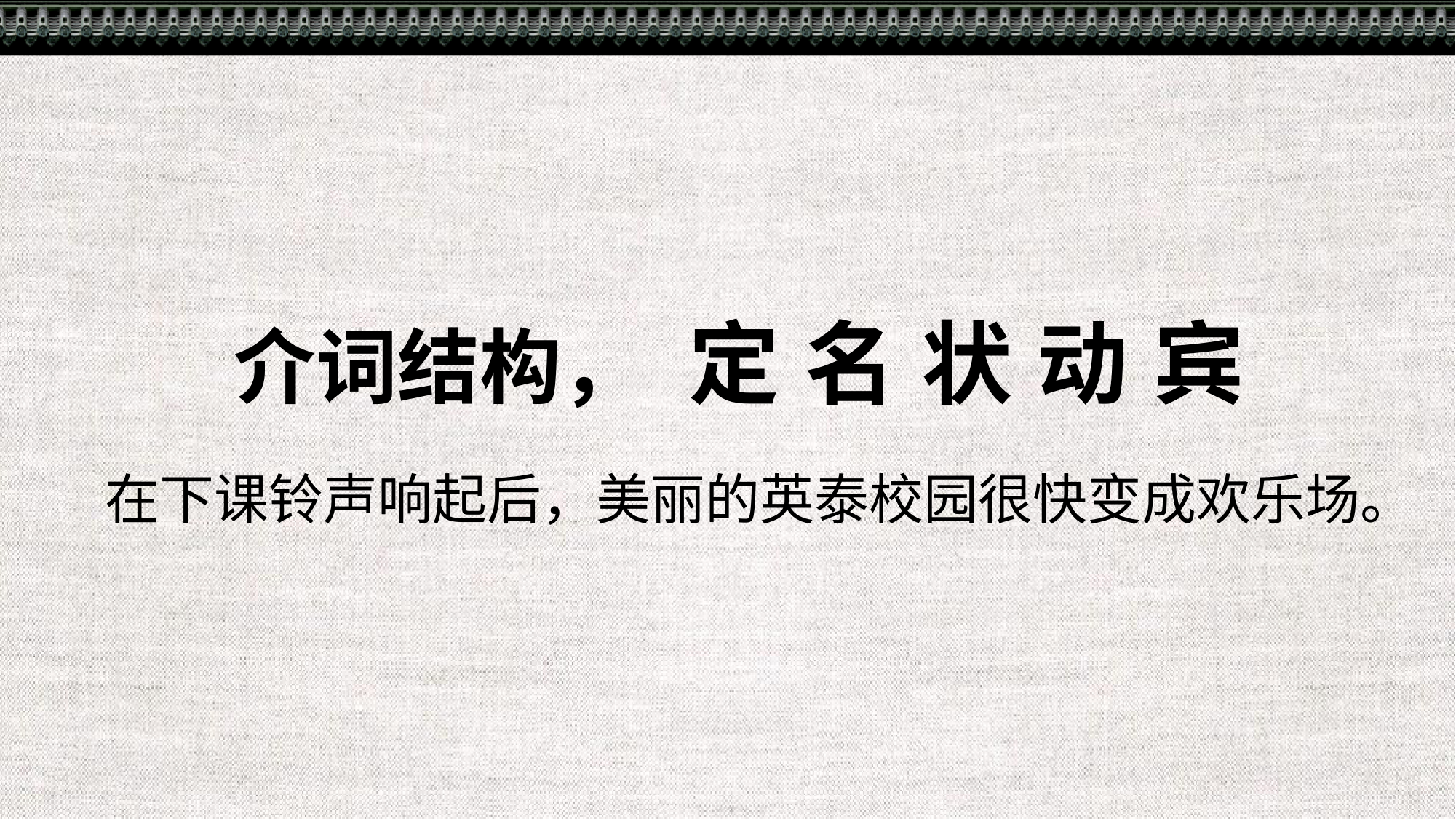

定 名 状 动 宾
介词结构，
在下课铃声响起后，美丽的英泰校园很快变成欢乐场。